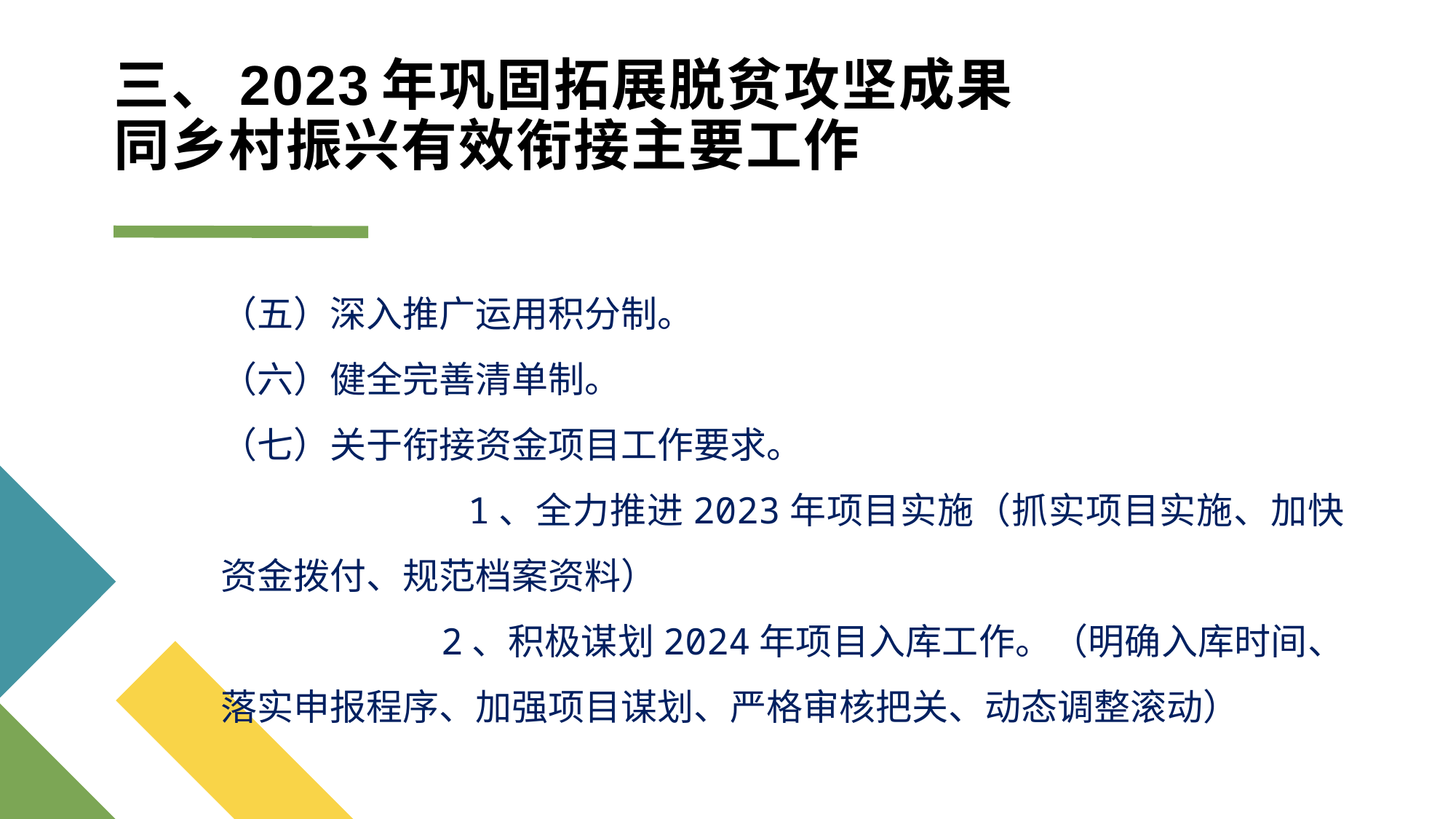

# 三、2023年巩固拓展脱贫攻坚成果 同乡村振兴有效衔接主要工作
（五）深入推广运用积分制。
（六）健全完善清单制。
（七）关于衔接资金项目工作要求。
           1、全力推进2023年项目实施（抓实项目实施、加快资金拨付、规范档案资料）
          2、积极谋划2024年项目入库工作。（明确入库时间、落实申报程序、加强项目谋划、严格审核把关、动态调整滚动）